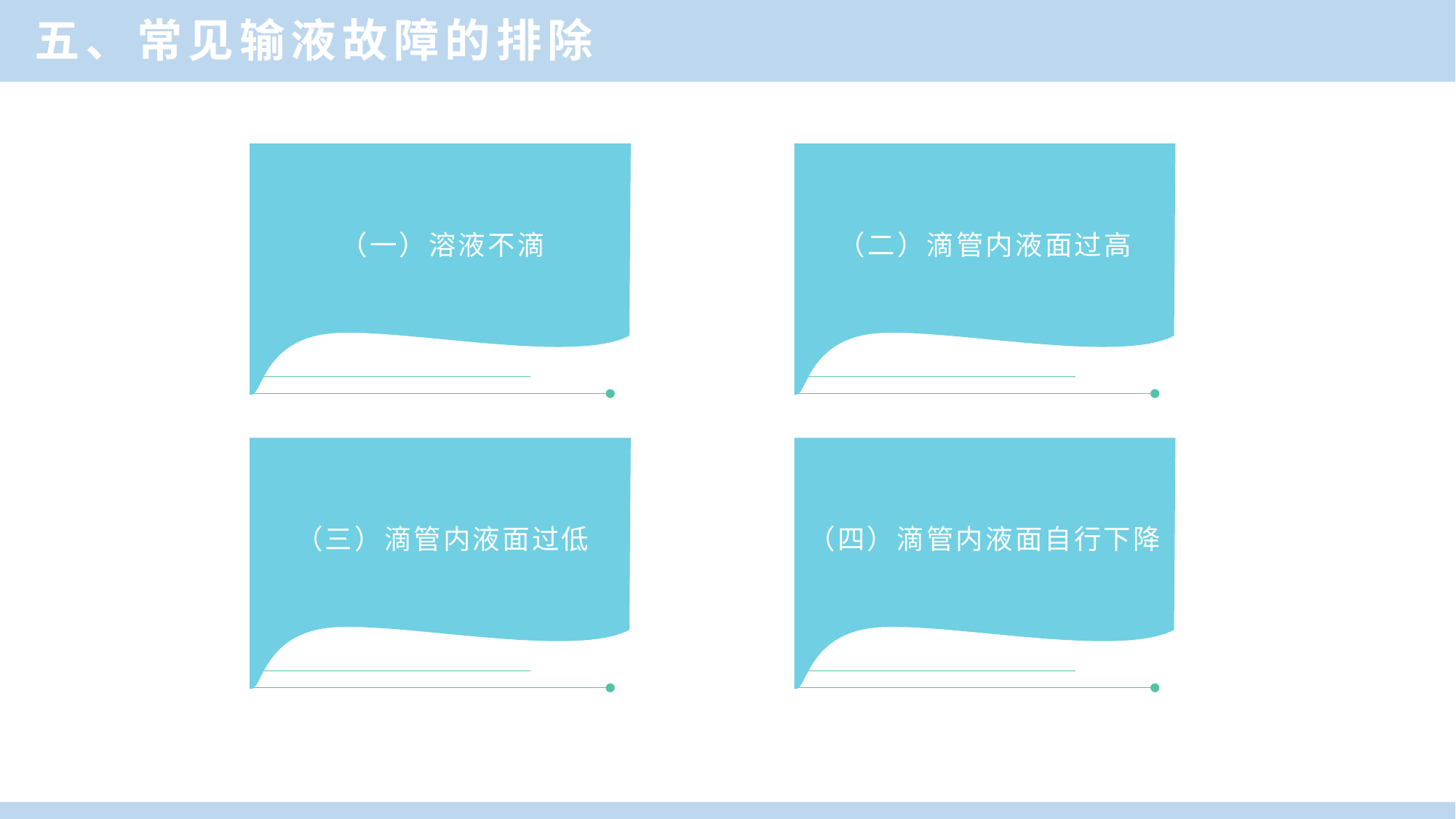

五、常见输液故障的排除

A

B
（一）溶液不滴
（二）滴管内液面过高

C

D
（三）滴管内液面过低
（四）滴管内液面自行下降